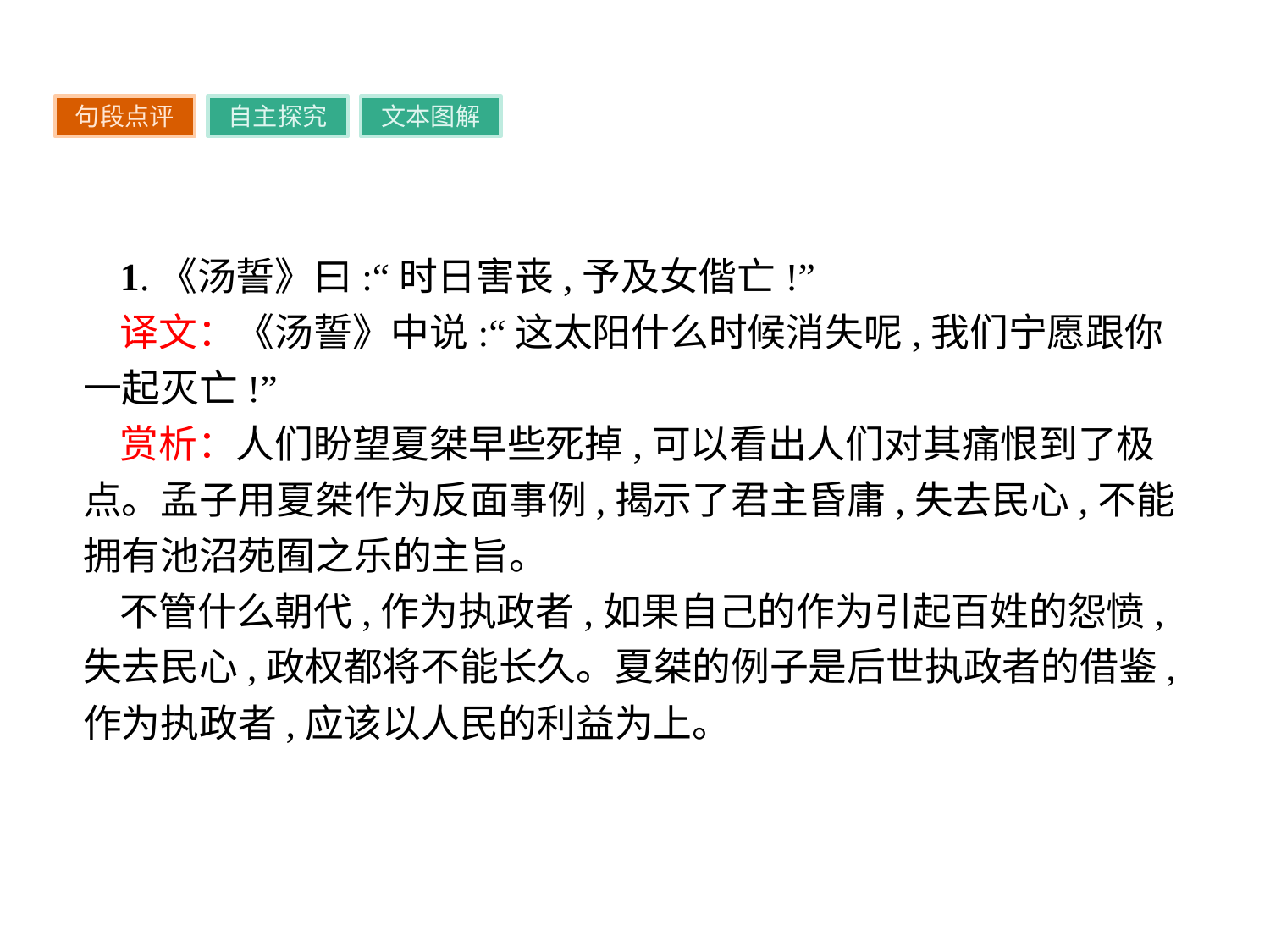

句段点评
自主探究
文本图解
1.《汤誓》曰:“时日害丧,予及女偕亡!”
译文：《汤誓》中说:“这太阳什么时候消失呢,我们宁愿跟你一起灭亡!”
赏析：人们盼望夏桀早些死掉,可以看出人们对其痛恨到了极点。孟子用夏桀作为反面事例,揭示了君主昏庸,失去民心,不能拥有池沼苑囿之乐的主旨。
不管什么朝代,作为执政者,如果自己的作为引起百姓的怨愤,失去民心,政权都将不能长久。夏桀的例子是后世执政者的借鉴,作为执政者,应该以人民的利益为上。